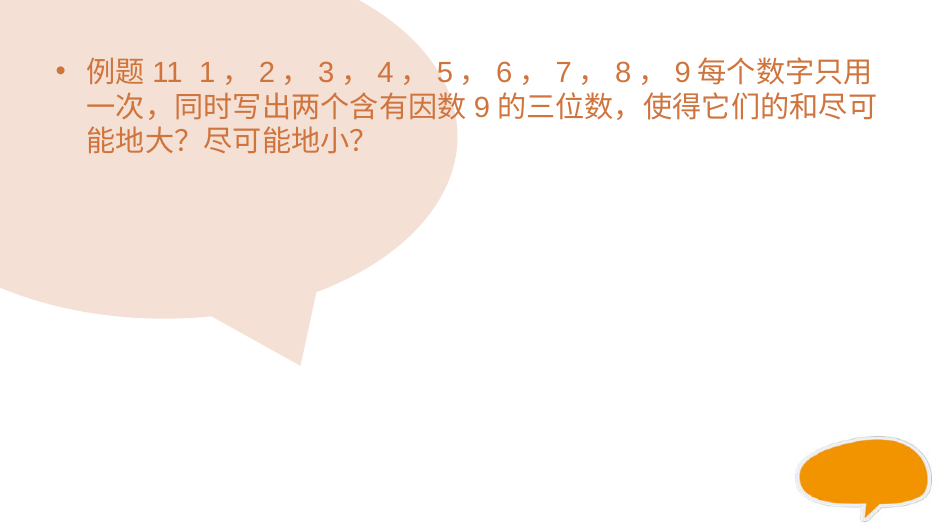

#
例题11  1，2，3，4，5，6，7，8，9每个数字只用一次，同时写出两个含有因数9的三位数，使得它们的和尽可能地大？尽可能地小？